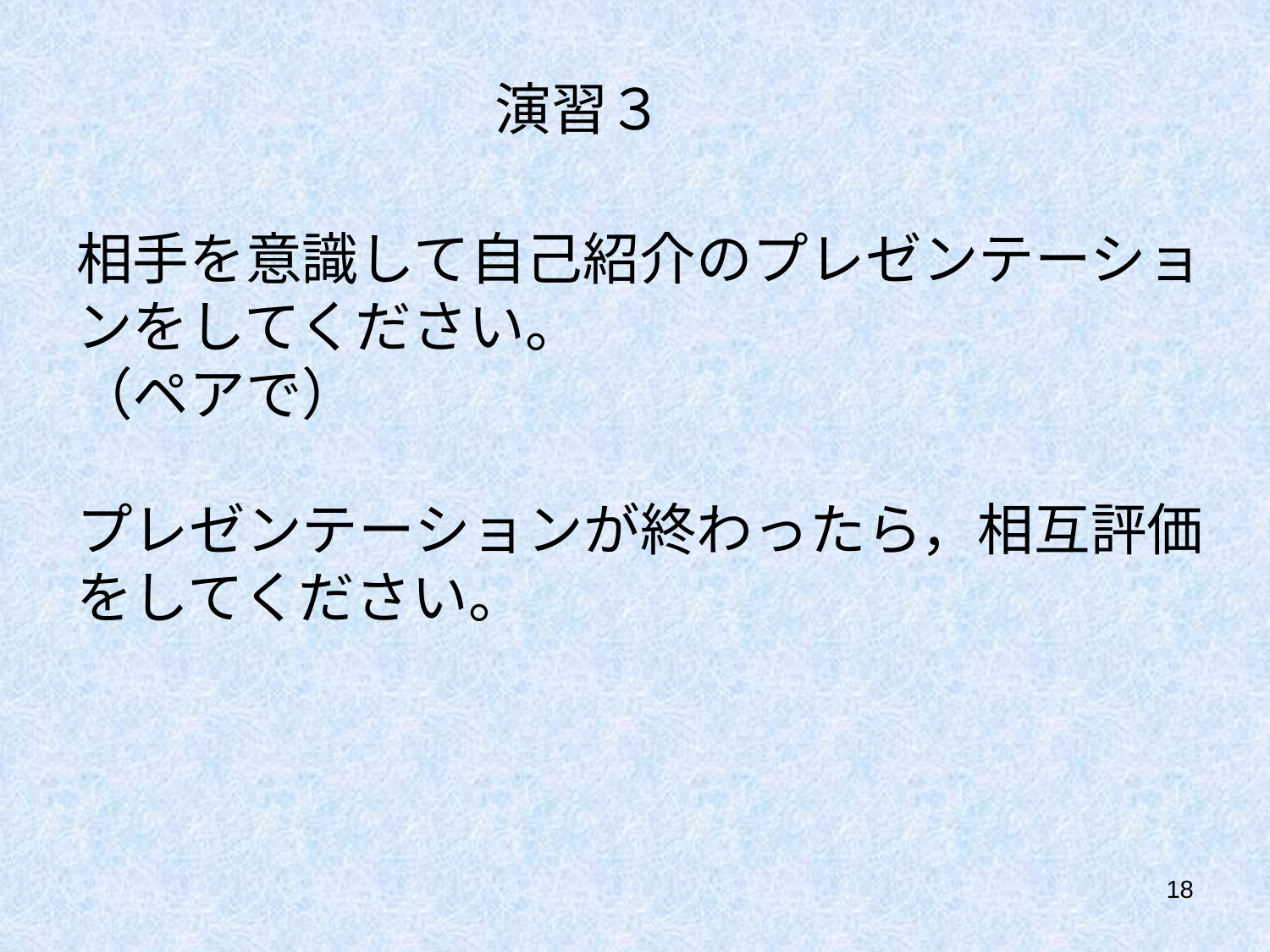

演習３
# 相手を意識して自己紹介のプレゼンテーションをしてください。 （ペアで） プレゼンテーションが終わったら，相互評価をしてください。
18